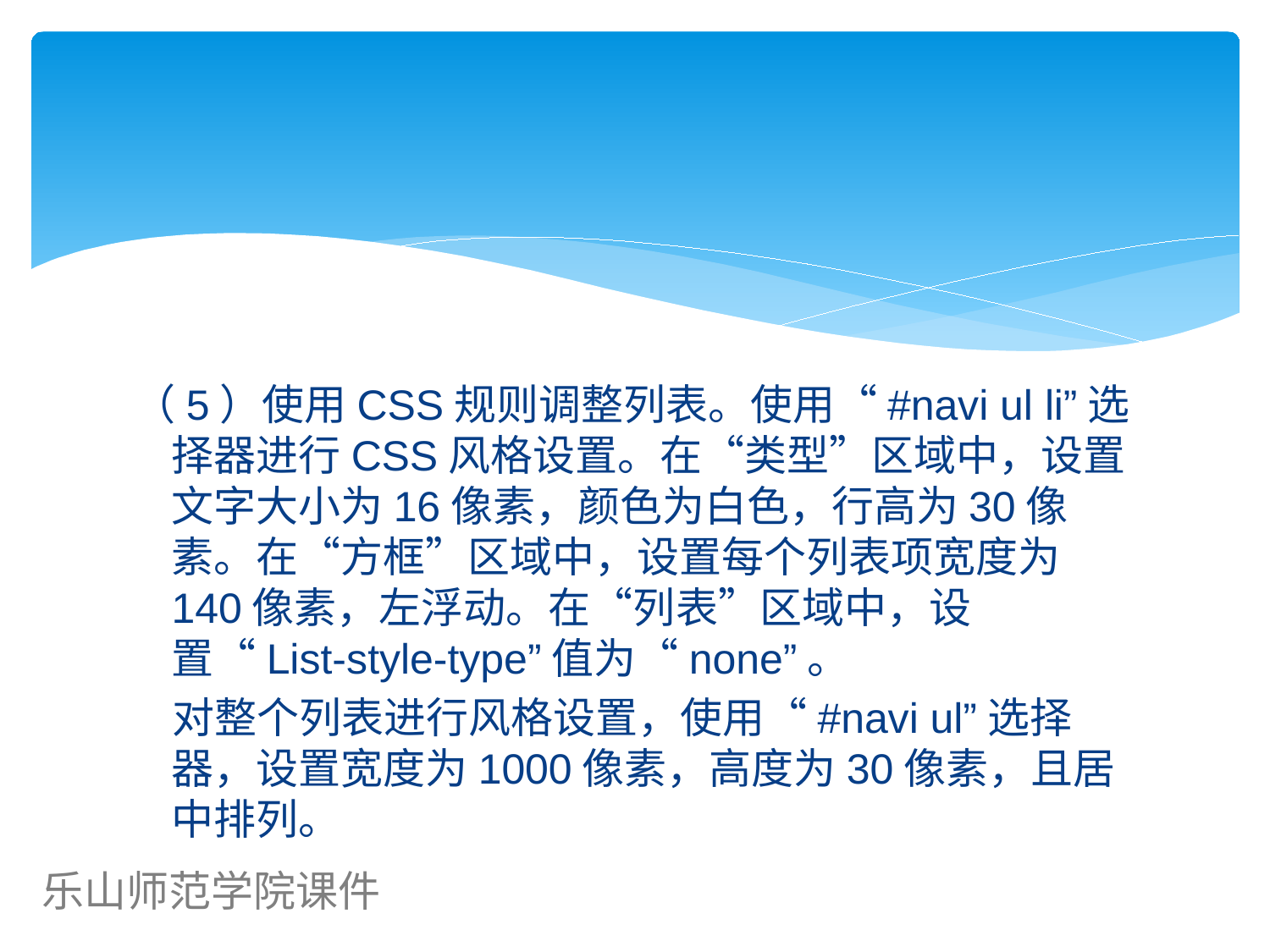

#
（5）使用CSS规则调整列表。使用“#navi ul li”选择器进行CSS风格设置。在“类型”区域中，设置文字大小为16像素，颜色为白色，行高为30像素。在“方框”区域中，设置每个列表项宽度为140像素，左浮动。在“列表”区域中，设置“List-style-type”值为“none”。
   对整个列表进行风格设置，使用“#navi ul”选择器，设置宽度为1000像素，高度为30像素，且居中排列。